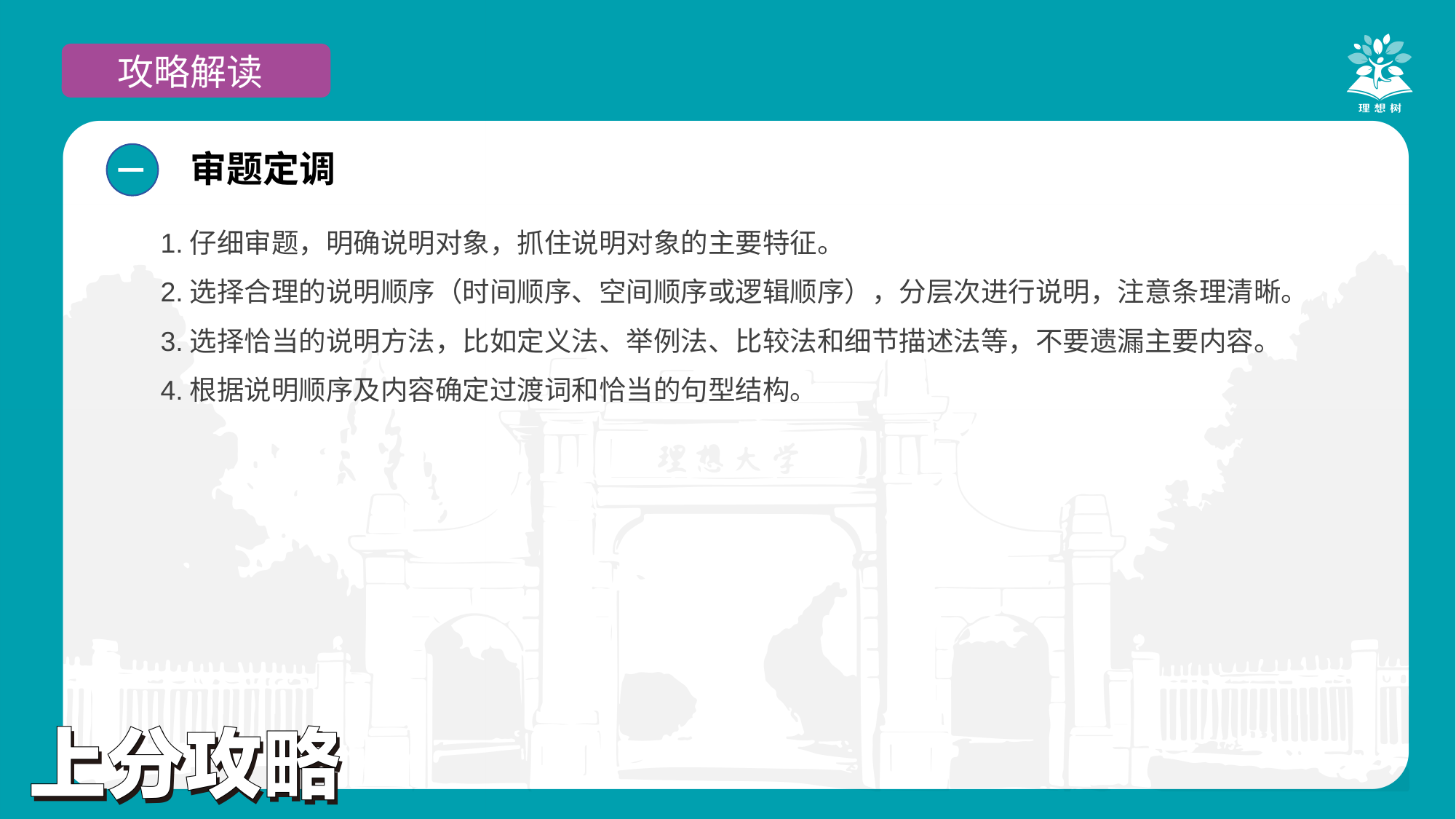

攻略解读
审题定调

一
1.仔细审题，明确说明对象，抓住说明对象的主要特征。
2.选择合理的说明顺序（时间顺序、空间顺序或逻辑顺序），分层次进行说明，注意条理清晰。
3.选择恰当的说明方法，比如定义法、举例法、比较法和细节描述法等，不要遗漏主要内容。
4.根据说明顺序及内容确定过渡词和恰当的句型结构。